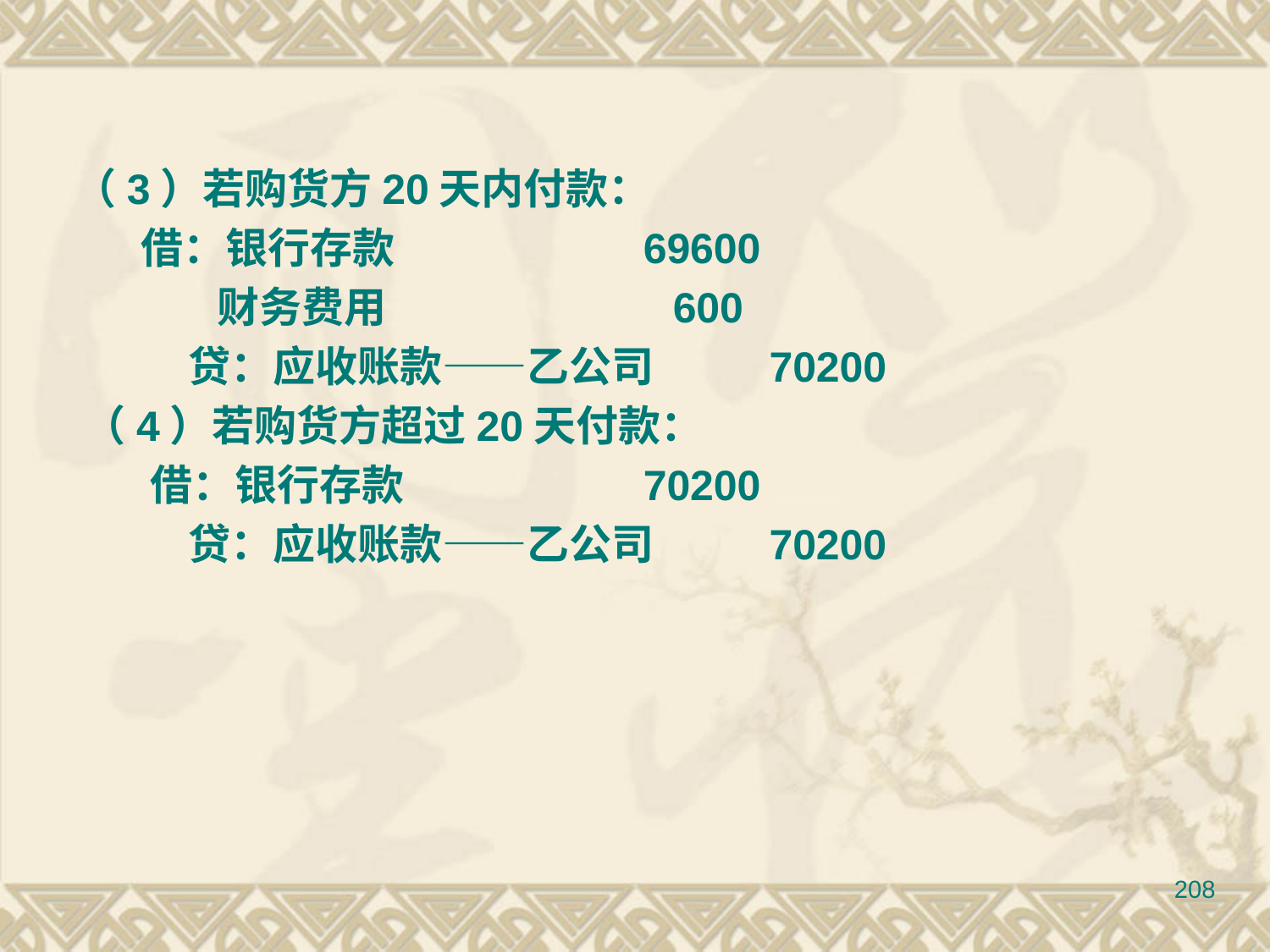

（3）若购货方20天内付款：
        借：银行存款                         69600
                财务费用                             600
             贷：应收账款——乙公司           70200
  （4）若购货方超过20天付款：
         借：银行存款                        70200
             贷：应收账款——乙公司           70200

208